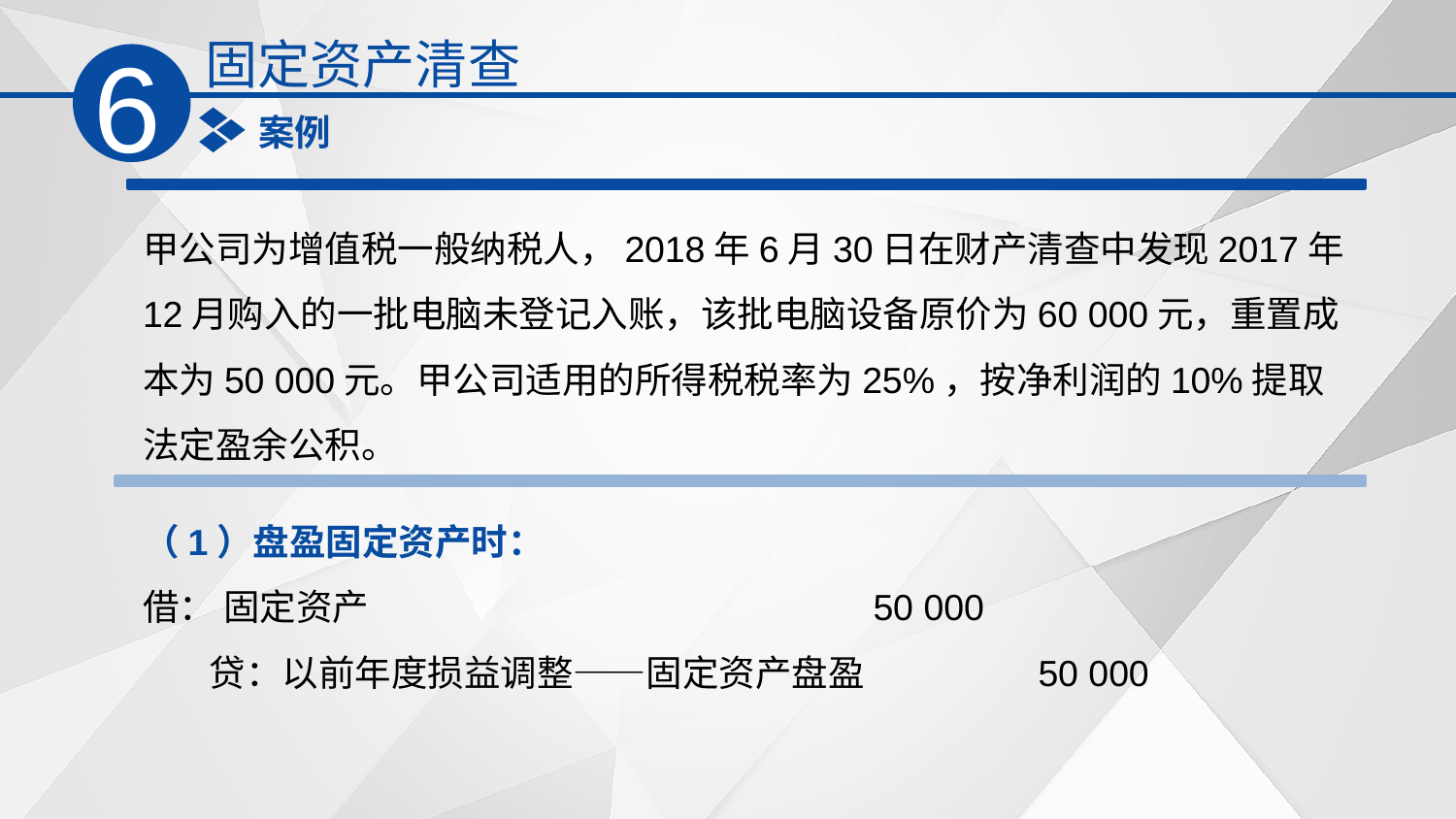

固定资产清查
6

案例

甲公司为增值税一般纳税人，2018年6月30日在财产清查中发现2017年12月购入的一批电脑未登记入账，该批电脑设备原价为60 000元，重置成本为50 000元。甲公司适用的所得税税率为25%，按净利润的10%提取法定盈余公积。

（1）盘盈固定资产时：
借： 固定资产                                                            50 000
       贷：以前年度损益调整——固定资产盘盈                    50 000